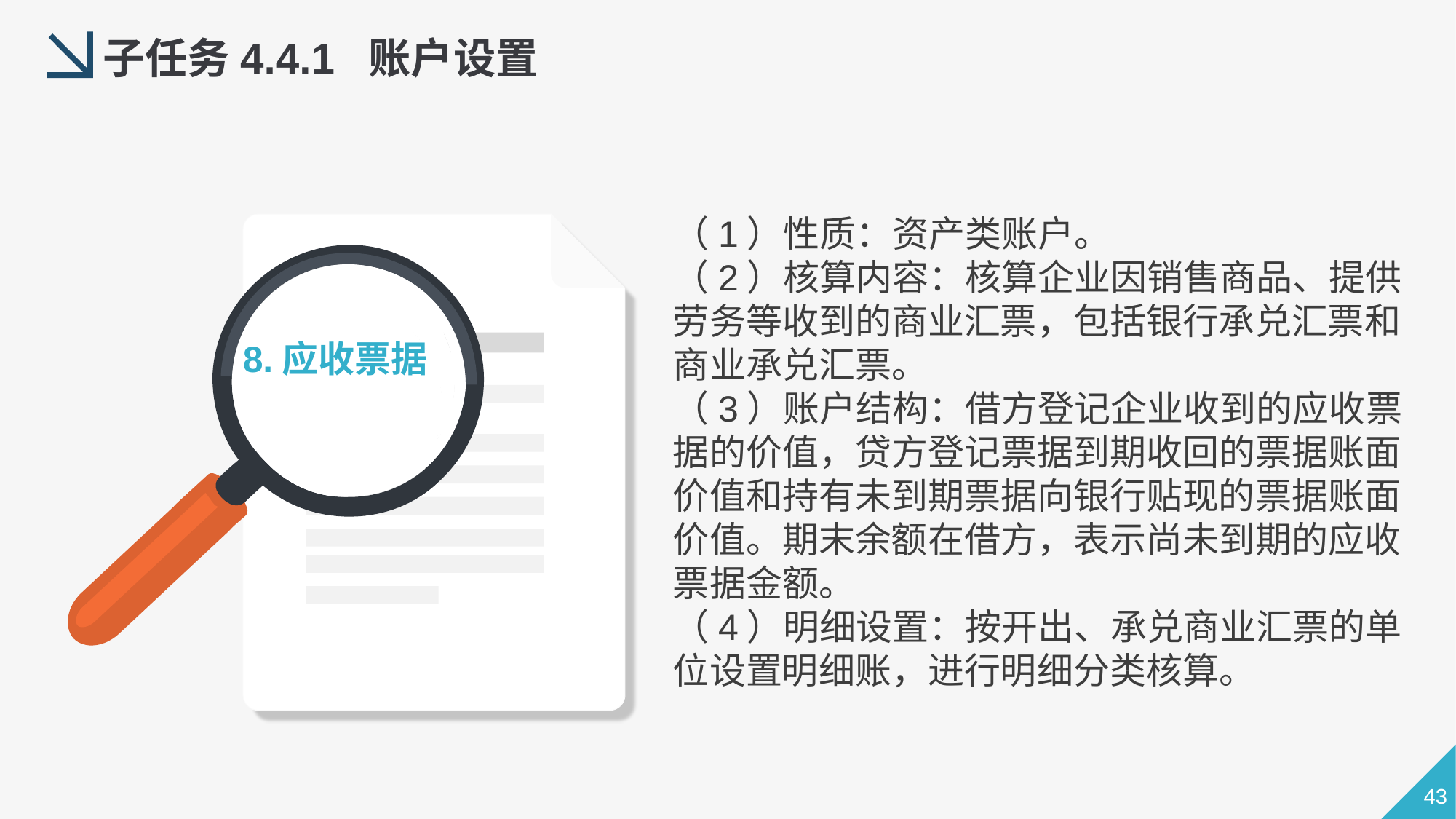

子任务4.4.1  账户设置

（1）性质：资产类账户。
（2）核算内容：核算企业因销售商品、提供劳务等收到的商业汇票，包括银行承兑汇票和商业承兑汇票。
（3）账户结构：借方登记企业收到的应收票据的价值，贷方登记票据到期收回的票据账面价值和持有未到期票据向银行贴现的票据账面价值。期末余额在借方，表示尚未到期的应收票据金额。
（4）明细设置：按开出、承兑商业汇票的单位设置明细账，进行明细分类核算。

8.应收票据